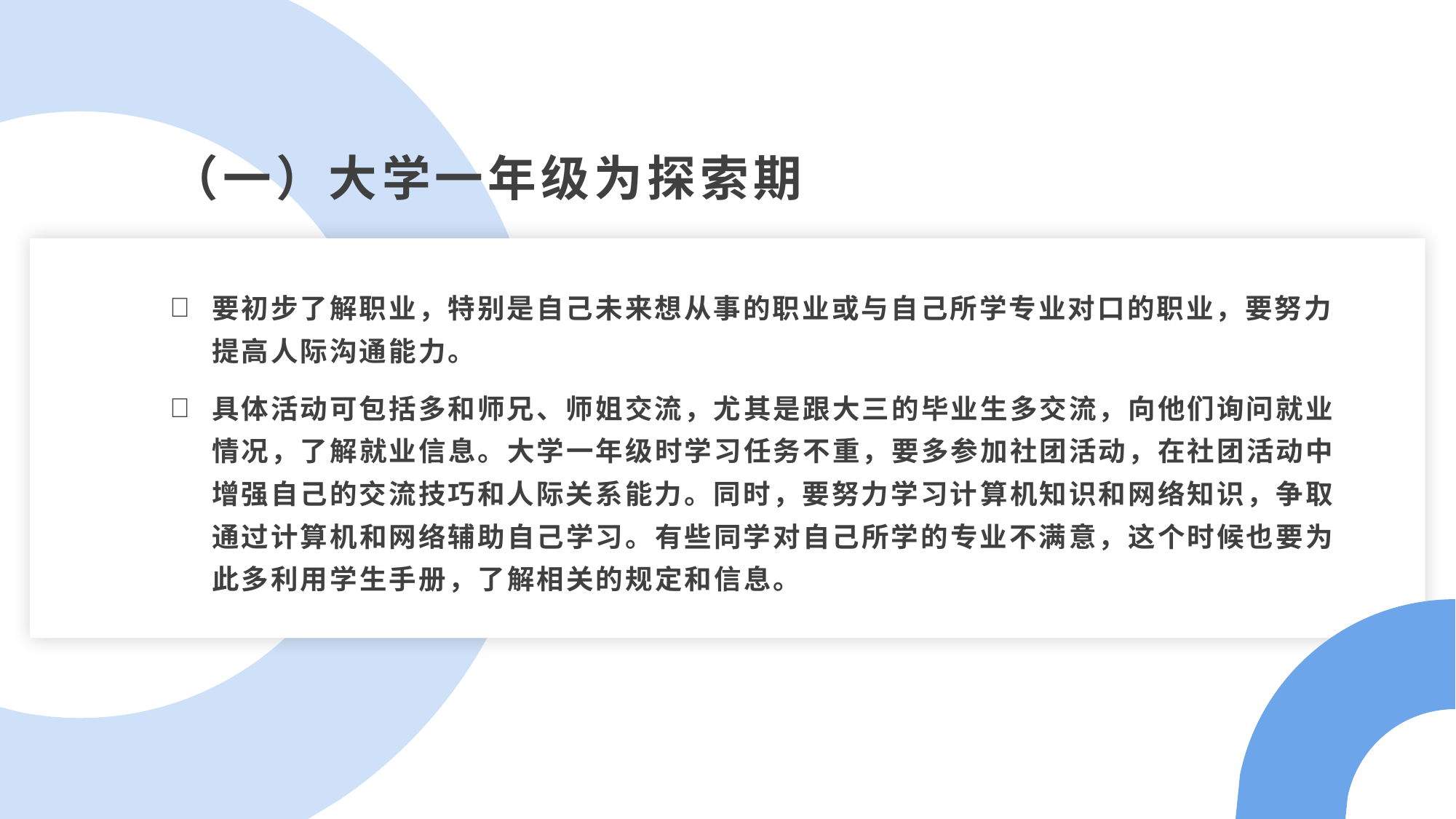

（一）大学一年级为探索期

要初步了解职业，特别是自己未来想从事的职业或与自己所学专业对口的职业，要努力提高人际沟通能力。
具体活动可包括多和师兄、师姐交流，尤其是跟大三的毕业生多交流，向他们询问就业情况，了解就业信息。大学一年级时学习任务不重，要多参加社团活动，在社团活动中增强自己的交流技巧和人际关系能力。同时，要努力学习计算机知识和网络知识，争取通过计算机和网络辅助自己学习。有些同学对自己所学的专业不满意，这个时候也要为此多利用学生手册，了解相关的规定和信息。